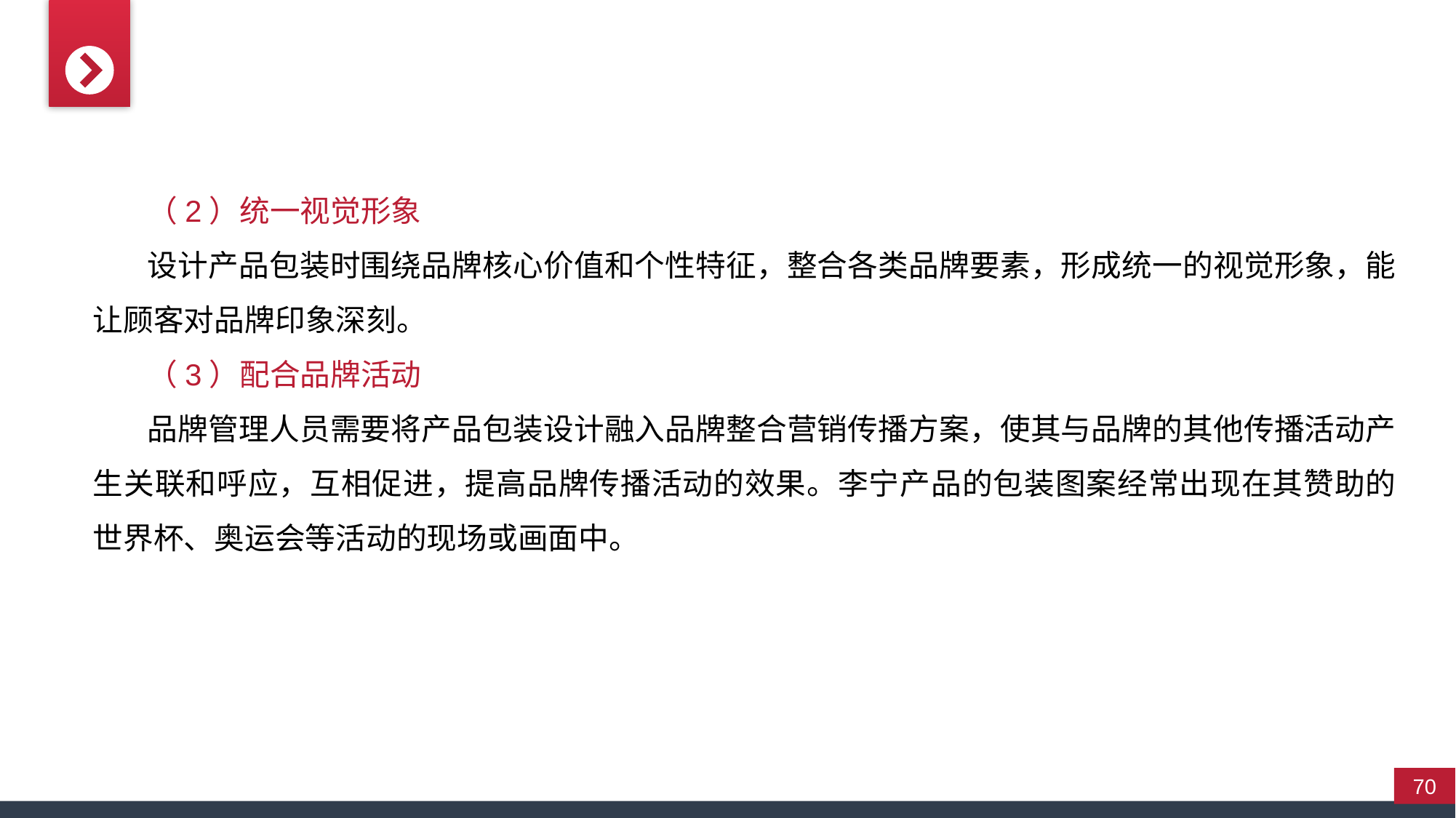

（2）统一视觉形象
设计产品包装时围绕品牌核心价值和个性特征，整合各类品牌要素，形成统一的视觉形象，能让顾客对品牌印象深刻。
（3）配合品牌活动
品牌管理人员需要将产品包装设计融入品牌整合营销传播方案，使其与品牌的其他传播活动产生关联和呼应，互相促进，提高品牌传播活动的效果。李宁产品的包装图案经常出现在其赞助的世界杯、奥运会等活动的现场或画面中。